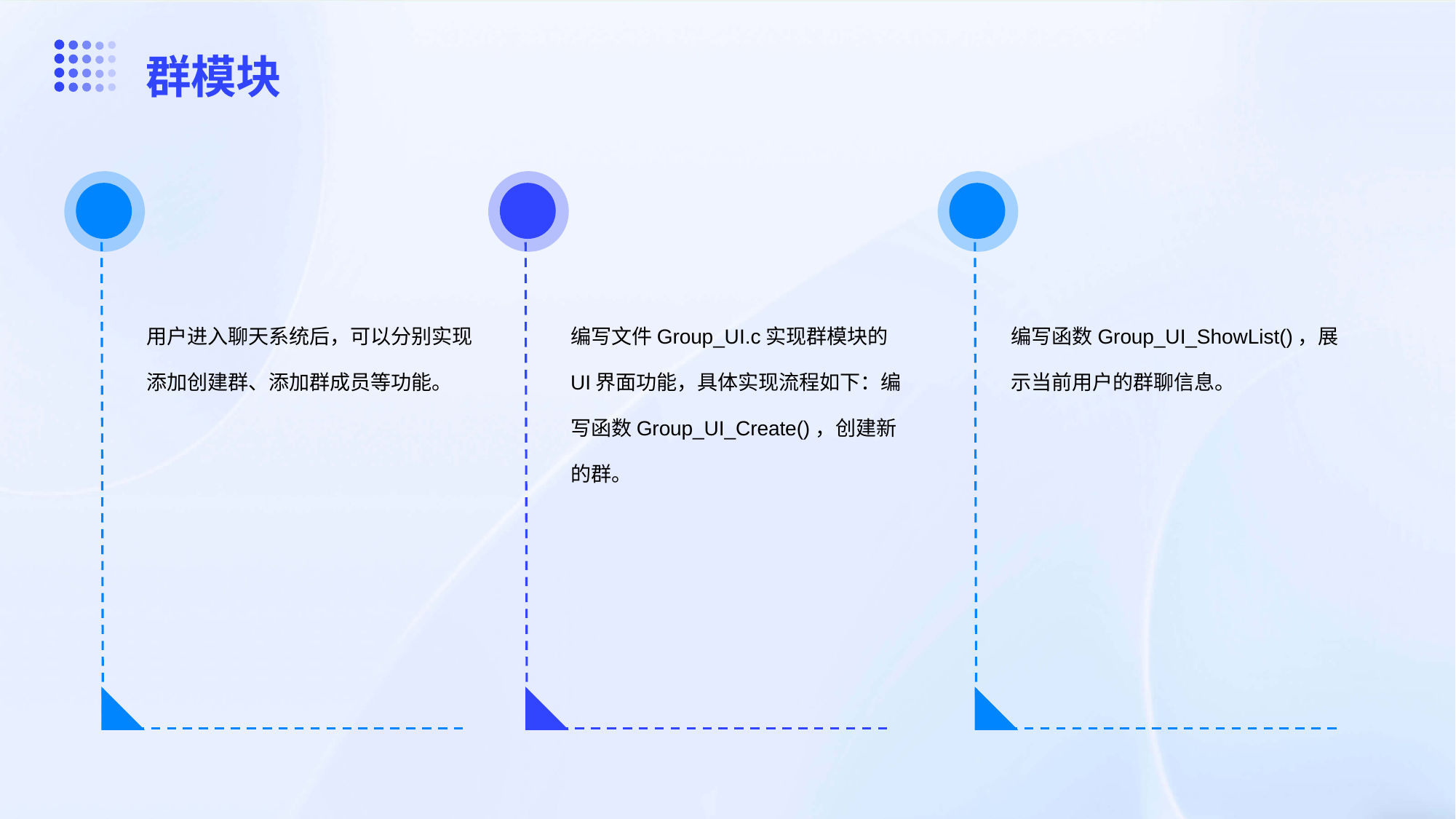

群模块

用户进入聊天系统后，可以分别实现添加创建群、添加群成员等功能。
编写文件Group_UI.c实现群模块的UI界面功能，具体实现流程如下：编写函数Group_UI_Create()，创建新的群。
编写函数Group_UI_ShowList()，展示当前用户的群聊信息。